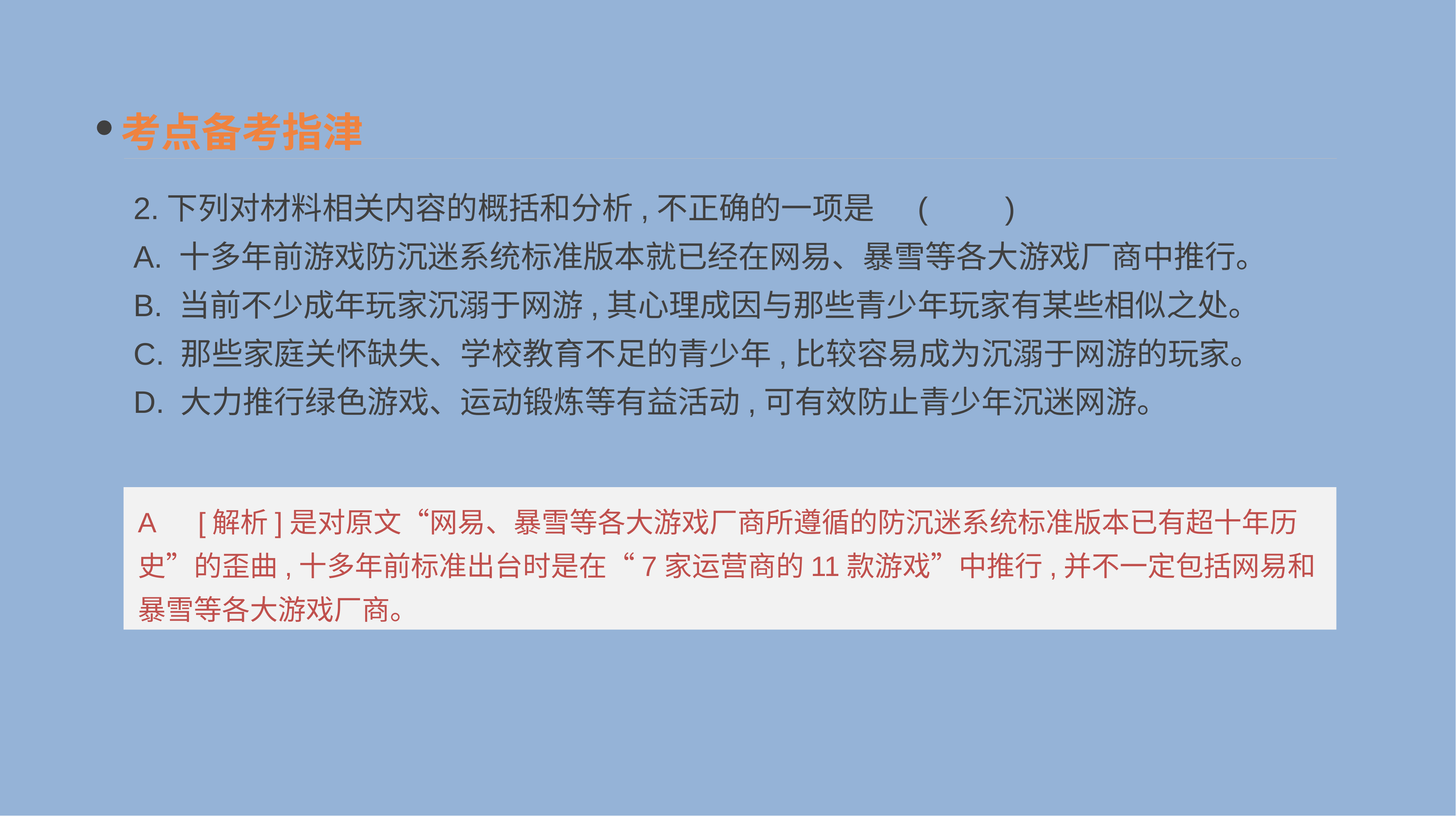

考点备考指津

2.下列对材料相关内容的概括和分析,不正确的一项是	(　　)
A. 十多年前游戏防沉迷系统标准版本就已经在网易、暴雪等各大游戏厂商中推行。
B. 当前不少成年玩家沉溺于网游,其心理成因与那些青少年玩家有某些相似之处。
C. 那些家庭关怀缺失、学校教育不足的青少年,比较容易成为沉溺于网游的玩家。
D. 大力推行绿色游戏、运动锻炼等有益活动,可有效防止青少年沉迷网游。

A　[解析]是对原文“网易、暴雪等各大游戏厂商所遵循的防沉迷系统标准版本已有超十年历史”的歪曲,十多年前标准出台时是在“7家运营商的11款游戏”中推行,并不一定包括网易和暴雪等各大游戏厂商。